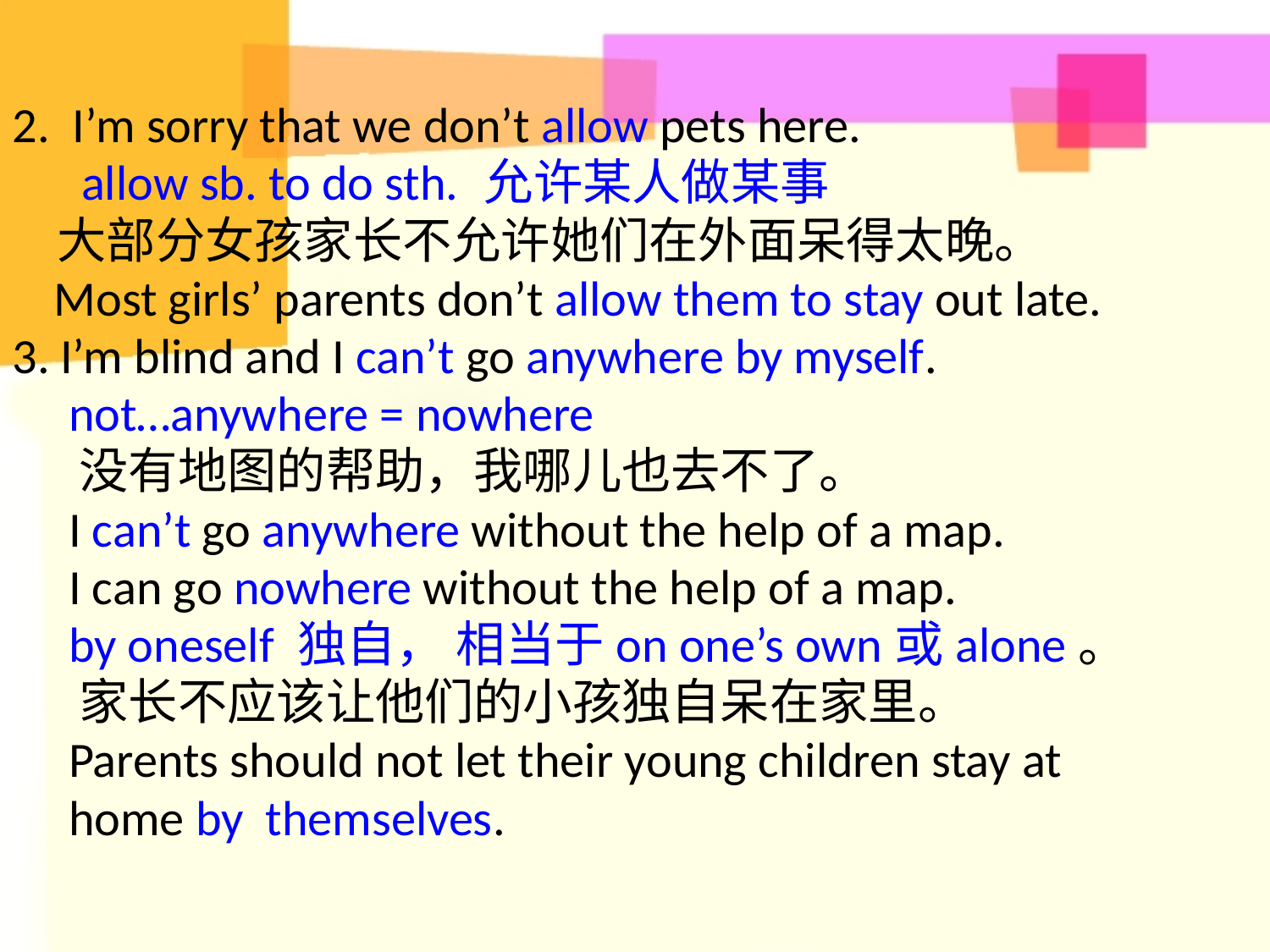

2.  I’m sorry that we don’t allow pets here.
     allow sb. to do sth. 允许某人做某事
   大部分女孩家长不允许她们在外面呆得太晚。
   Most girls’ parents don’t allow them to stay out late.
I’m blind and I can’t go anywhere by myself.
     not…anywhere = nowhere
     没有地图的帮助，我哪儿也去不了。
     I can’t go anywhere without the help of a map.
     I can go nowhere without the help of a map.
     by oneself 独自， 相当于on one’s own或alone。
     家长不应该让他们的小孩独自呆在家里。
     Parents should not let their young children stay at
     home by  themselves.